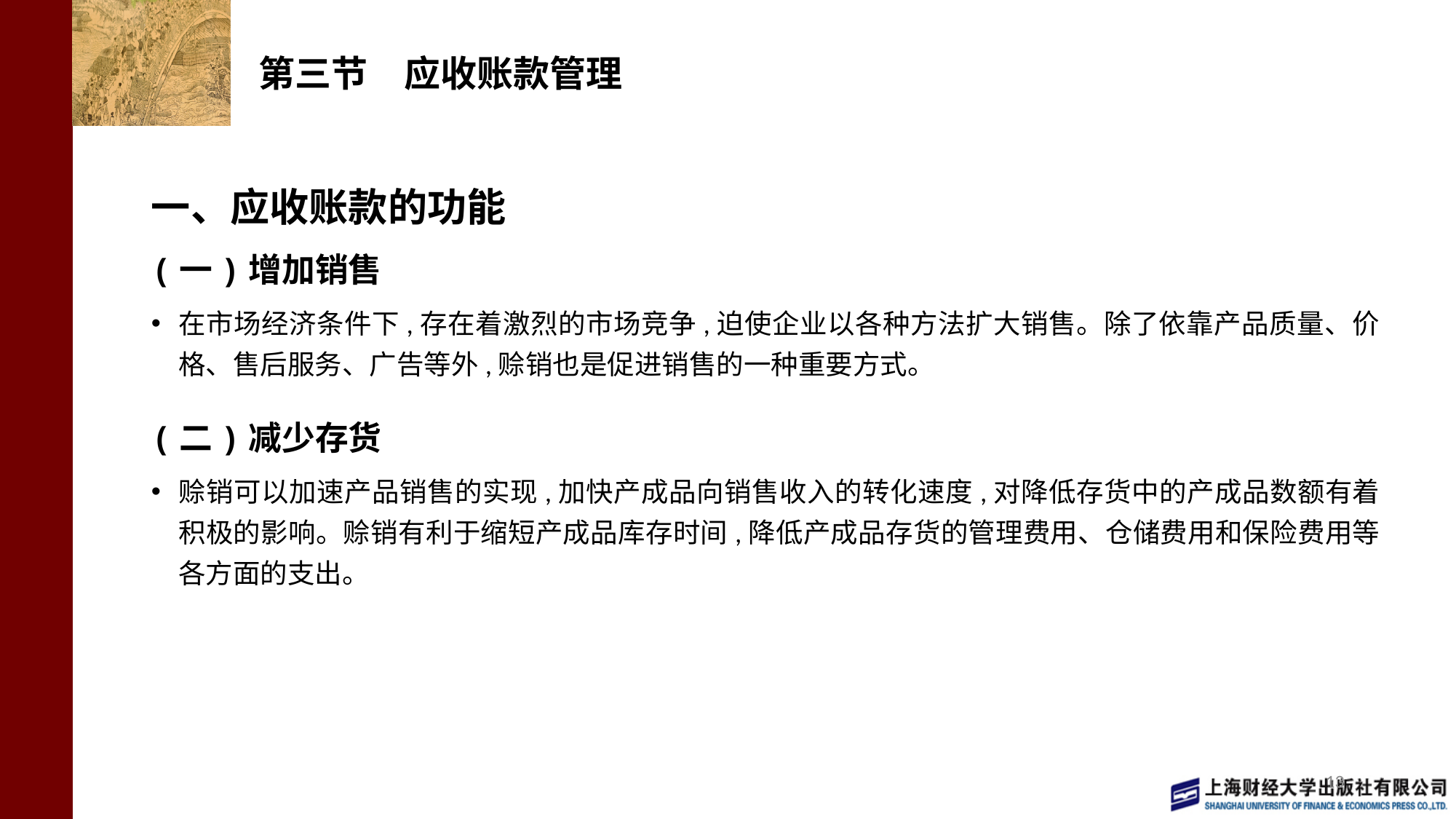

# 第三节　应收账款管理
一、应收账款的功能
(一)增加销售
在市场经济条件下,存在着激烈的市场竞争,迫使企业以各种方法扩大销售。除了依靠产品质量、价格、售后服务、广告等外,赊销也是促进销售的一种重要方式。
(二)减少存货
赊销可以加速产品销售的实现,加快产成品向销售收入的转化速度,对降低存货中的产成品数额有着积极的影响。赊销有利于缩短产成品库存时间,降低产成品存货的管理费用、仓储费用和保险费用等各方面的支出。

13